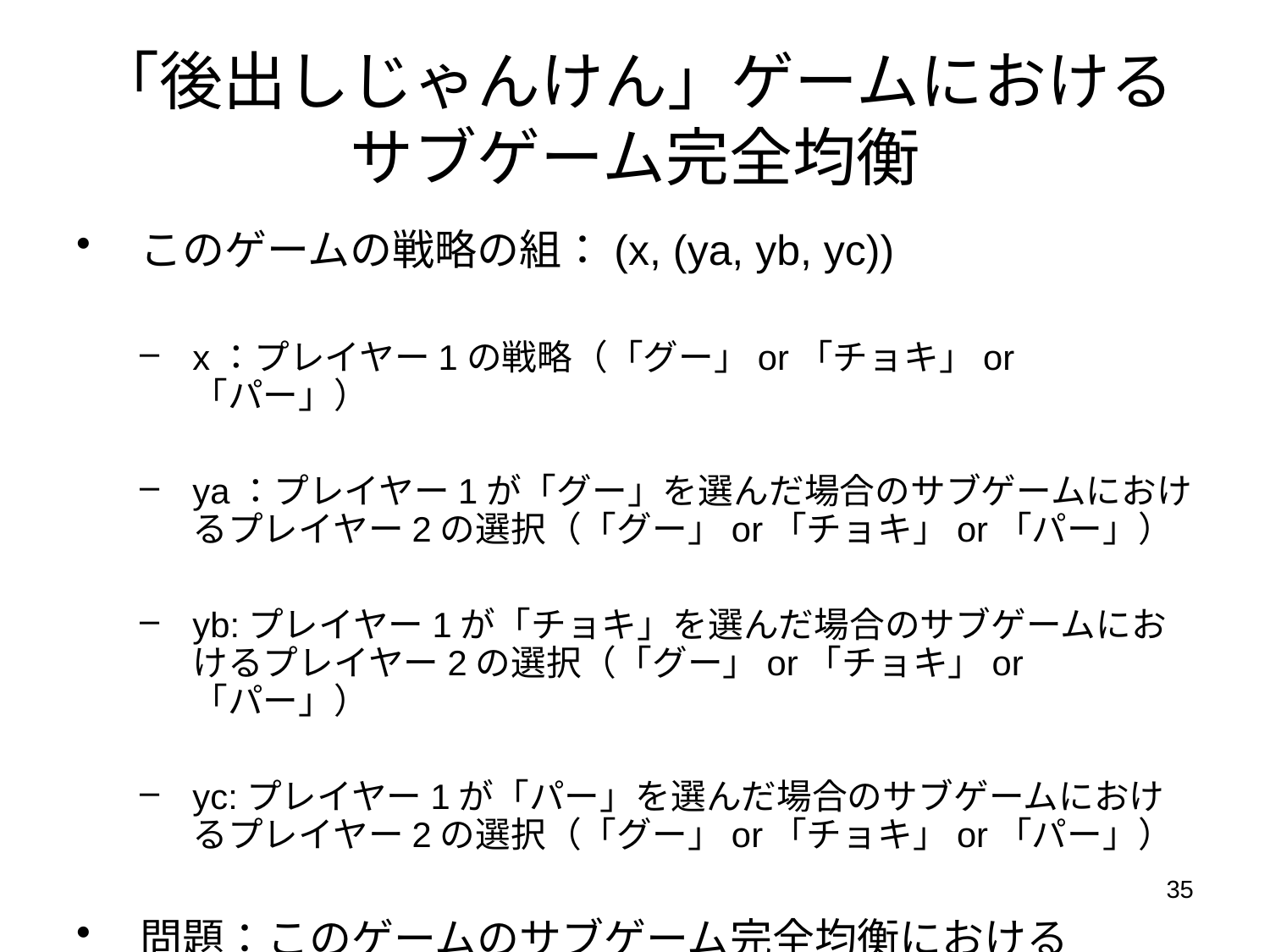

# 「後出しじゃんけん」ゲームにおけるサブゲーム完全均衡
このゲームの戦略の組：(x, (ya, yb, yc))

x：プレイヤー1の戦略（「グー」or「チョキ」or「パー」）

ya：プレイヤー1が「グー」を選んだ場合のサブゲームにおけるプレイヤー2の選択（「グー」or「チョキ」or「パー」）

yb:プレイヤー1が「チョキ」を選んだ場合のサブゲームにおけるプレイヤー2の選択（「グー」or「チョキ」or「パー」）

yc:プレイヤー1が「パー」を選んだ場合のサブゲームにおけるプレイヤー2の選択（「グー」or「チョキ」or「パー」）

問題：このゲームのサブゲーム完全均衡における
均衡戦略をすべて求めよ。（純粋戦略で）
それぞれの均衡におけるゲームの結果を記述せよ。
35